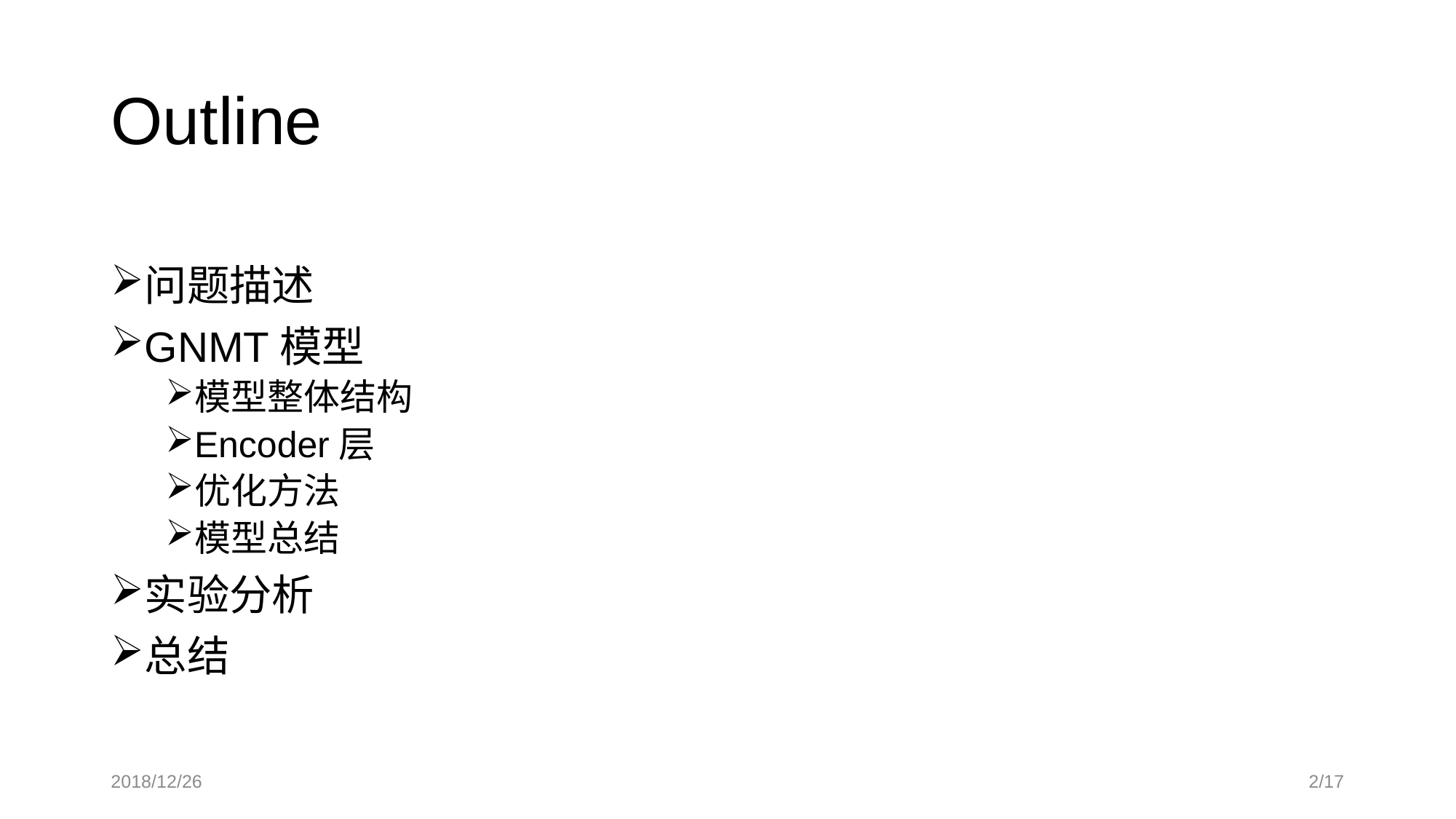

# Outline
问题描述
GNMT模型
模型整体结构
Encoder层
优化方法
模型总结
实验分析
总结

2018/12/26
2/17